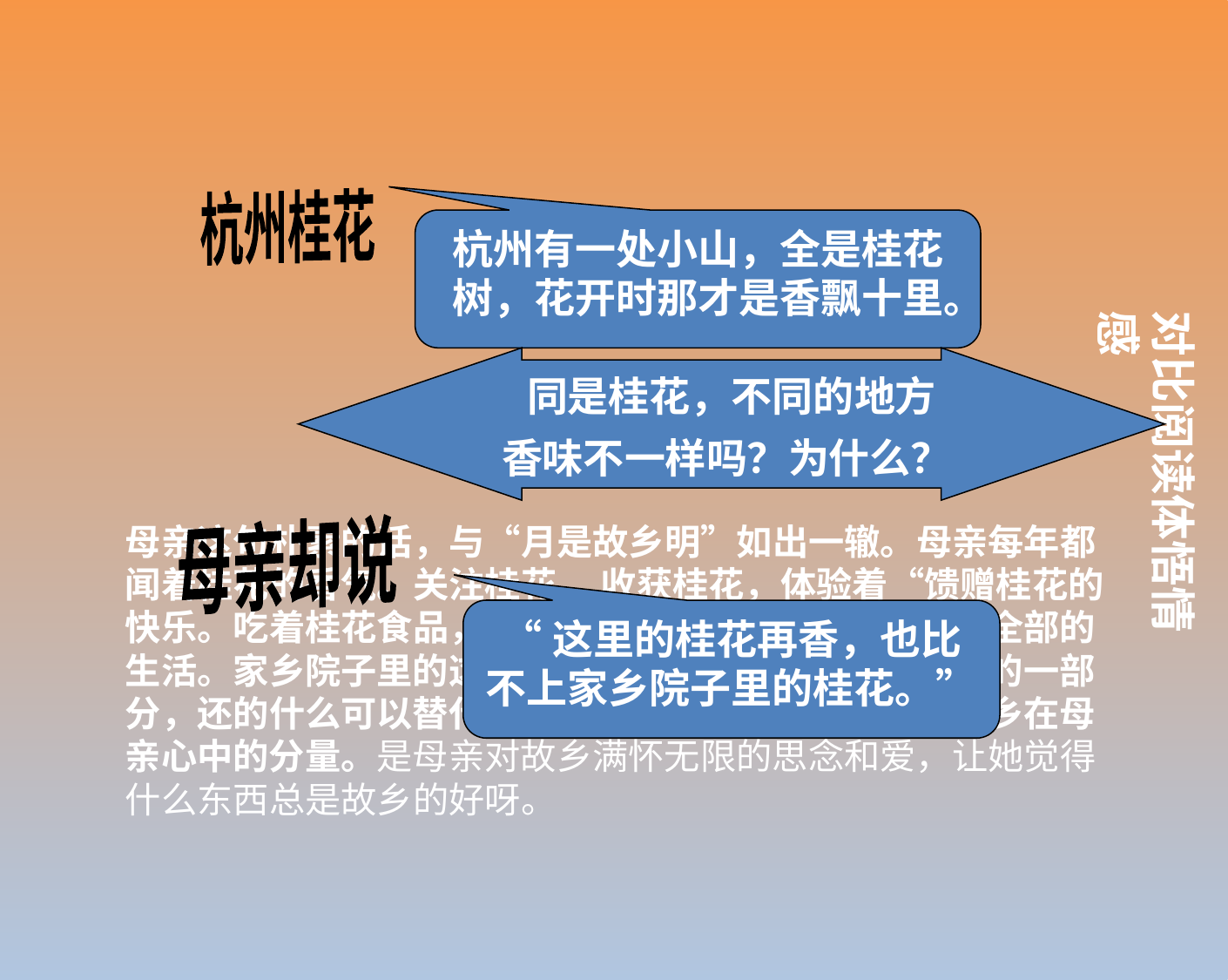

杭州桂花
杭州有一处小山，全是桂花树，花开时那才是香飘十里。
对比阅读体悟情感
同是桂花，不同的地方
香味不一样吗？为什么？
对比的写法，体现出母亲对家乡的热爱和怀念。
母亲这句朴素的话，与“月是故乡明”如出一辙。母亲每年都闻着桂花的香气。关注桂花 ，收获桂花，体验着“馈赠桂花的快乐。吃着桂花食品，喝着桂花茶……桂花已充盈了她全部的生活。家乡院子里的这棵桂花树，是母亲生活乃至生命的一部分，还的什么可以替代它吗？从中，我们不难看出，家乡在母亲心中的分量。是母亲对故乡满怀无限的思念和爱，让她觉得什么东西总是故乡的好呀。
母亲却说
“这里的桂花再香，也比不上家乡院子里的桂花。”